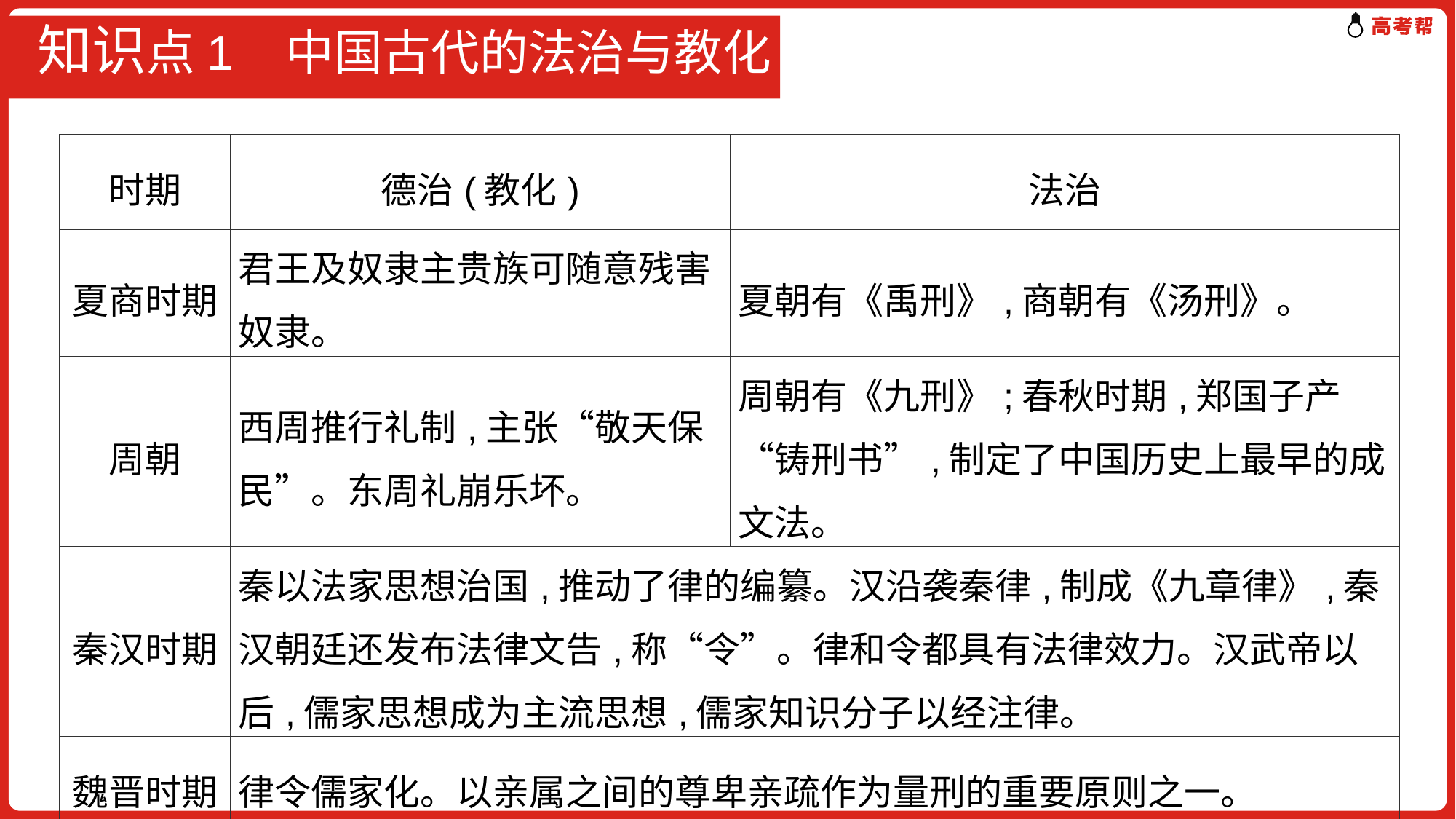

# 知识点1   中国古代的法治与教化

| 时期 | 德治(教化) | 法治 |
| --- | --- | --- |
| 夏商时期 | 君王及奴隶主贵族可随意残害奴隶。 | 夏朝有《禹刑》,商朝有《汤刑》。 |
| 周朝 | 西周推行礼制,主张“敬天保民”。东周礼崩乐坏。 | 周朝有《九刑》;春秋时期,郑国子产“铸刑书”,制定了中国历史上最早的成文法。 |
| 秦汉时期 | 秦以法家思想治国,推动了律的编纂。汉沿袭秦律,制成《九章律》,秦汉朝廷还发布法律文告,称“令”。律和令都具有法律效力。汉武帝以后,儒家思想成为主流思想,儒家知识分子以经注律。 |  |
| 魏晋时期 | 律令儒家化。以亲属之间的尊卑亲疏作为量刑的重要原则之一。 |  |